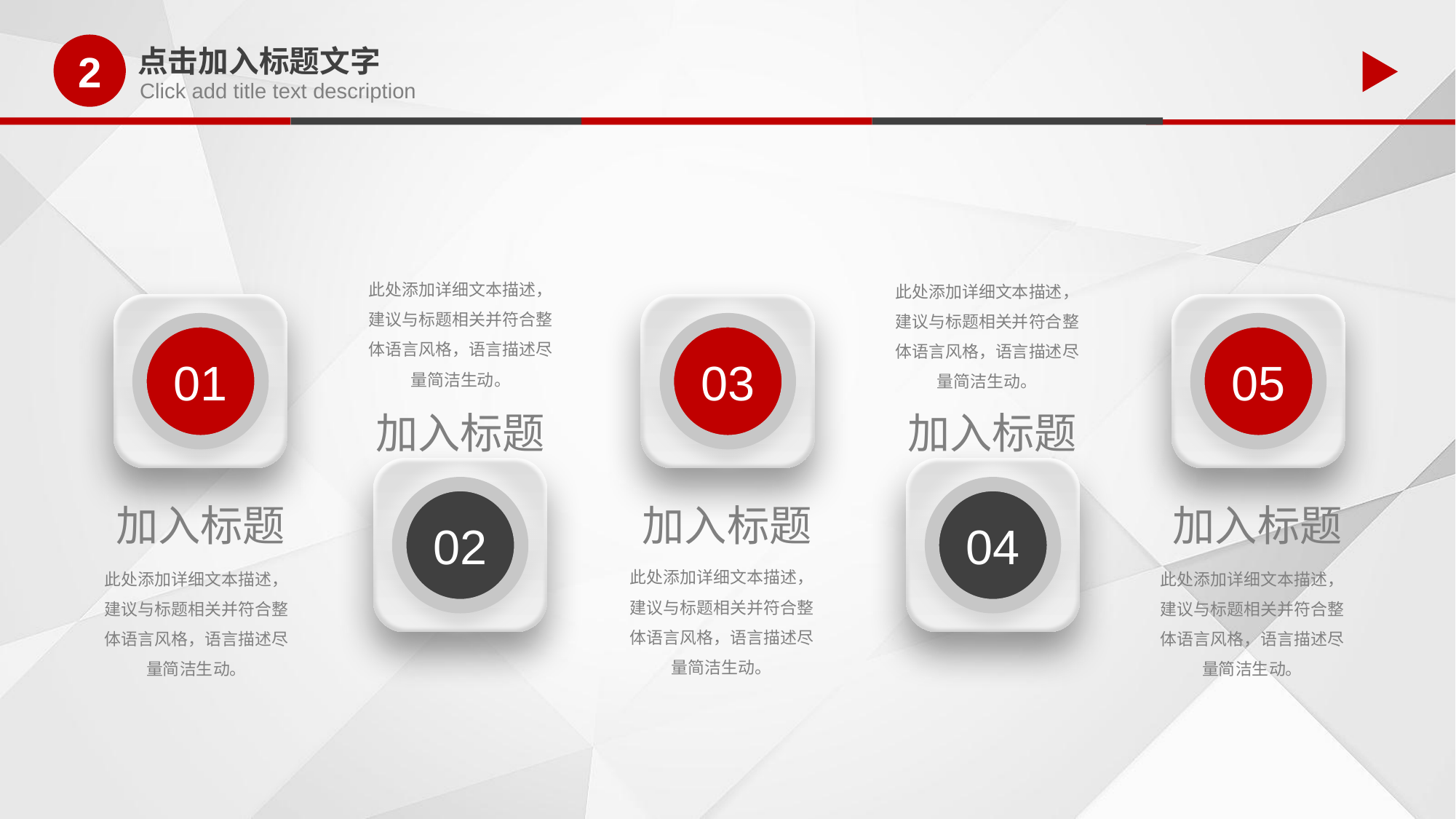

2
点击加入标题文字
Click add title text description

此处添加详细文本描述，建议与标题相关并符合整体语言风格，语言描述尽量简洁生动。
加入标题

02
此处添加详细文本描述，建议与标题相关并符合整体语言风格，语言描述尽量简洁生动。
加入标题

04

01
加入标题
此处添加详细文本描述，建议与标题相关并符合整体语言风格，语言描述尽量简洁生动。

03
加入标题
此处添加详细文本描述，建议与标题相关并符合整体语言风格，语言描述尽量简洁生动。

05
加入标题
此处添加详细文本描述，建议与标题相关并符合整体语言风格，语言描述尽量简洁生动。